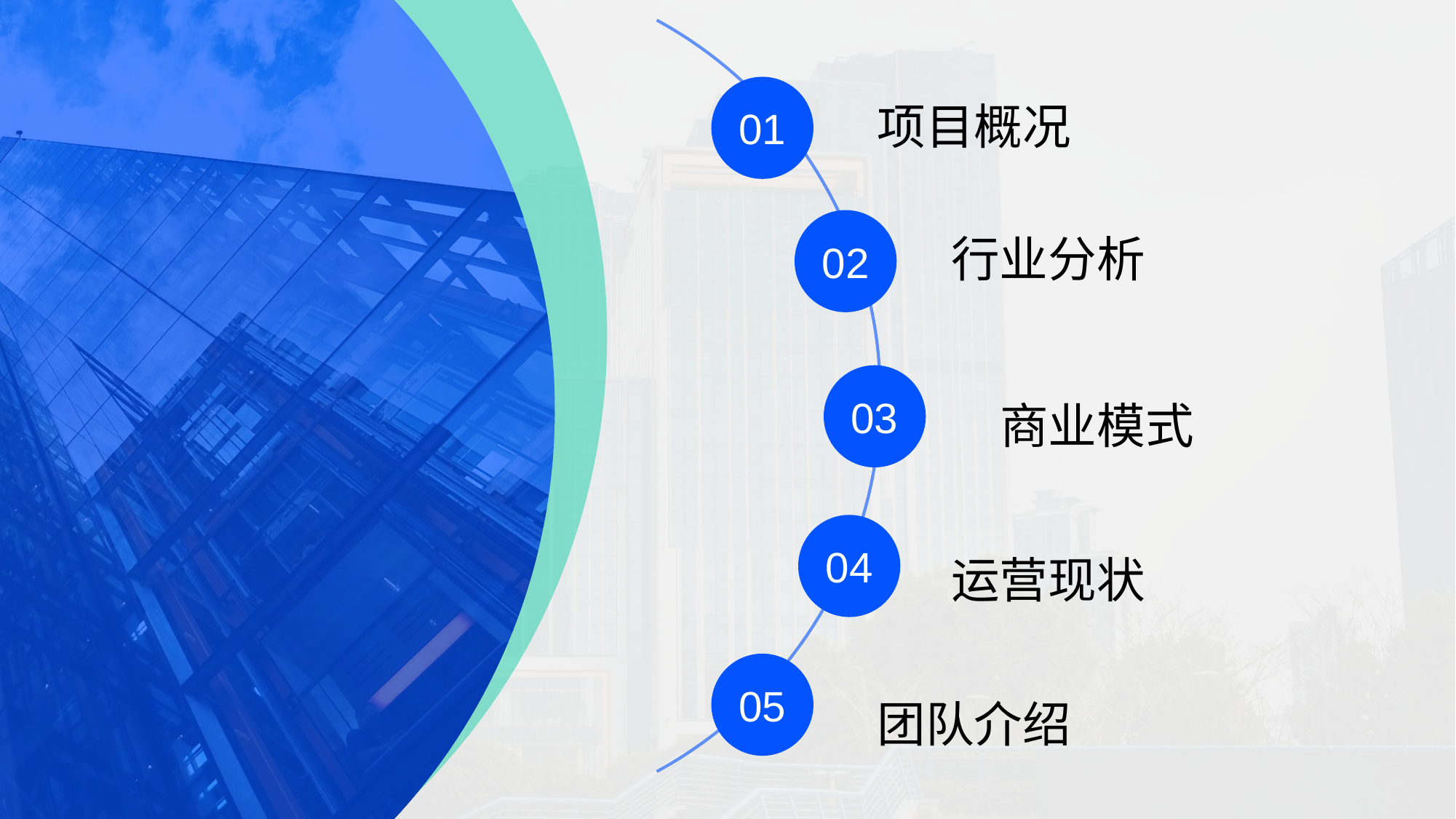

01
项目概况
02
行业分析
03
商业模式
04
运营现状
05
团队介绍